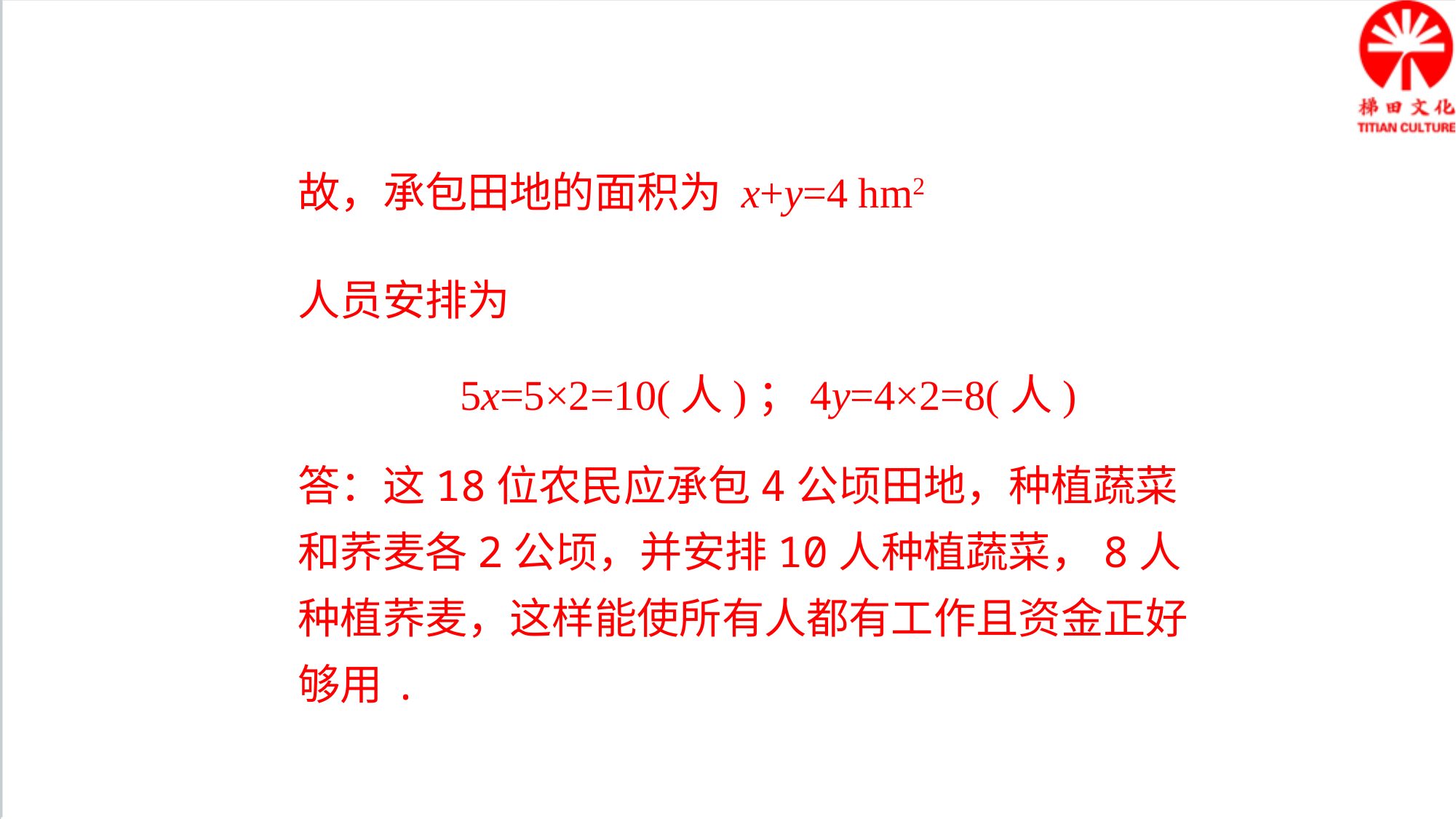

故，承包田地的面积为 x+y=4 hm2
人员安排为

        5x=5×2=10(人)；4y=4×2=8(人)
答：这18位农民应承包4公顷田地，种植蔬菜和荞麦各2公顷，并安排10人种植蔬菜，8人种植荞麦，这样能使所有人都有工作且资金正好够用.